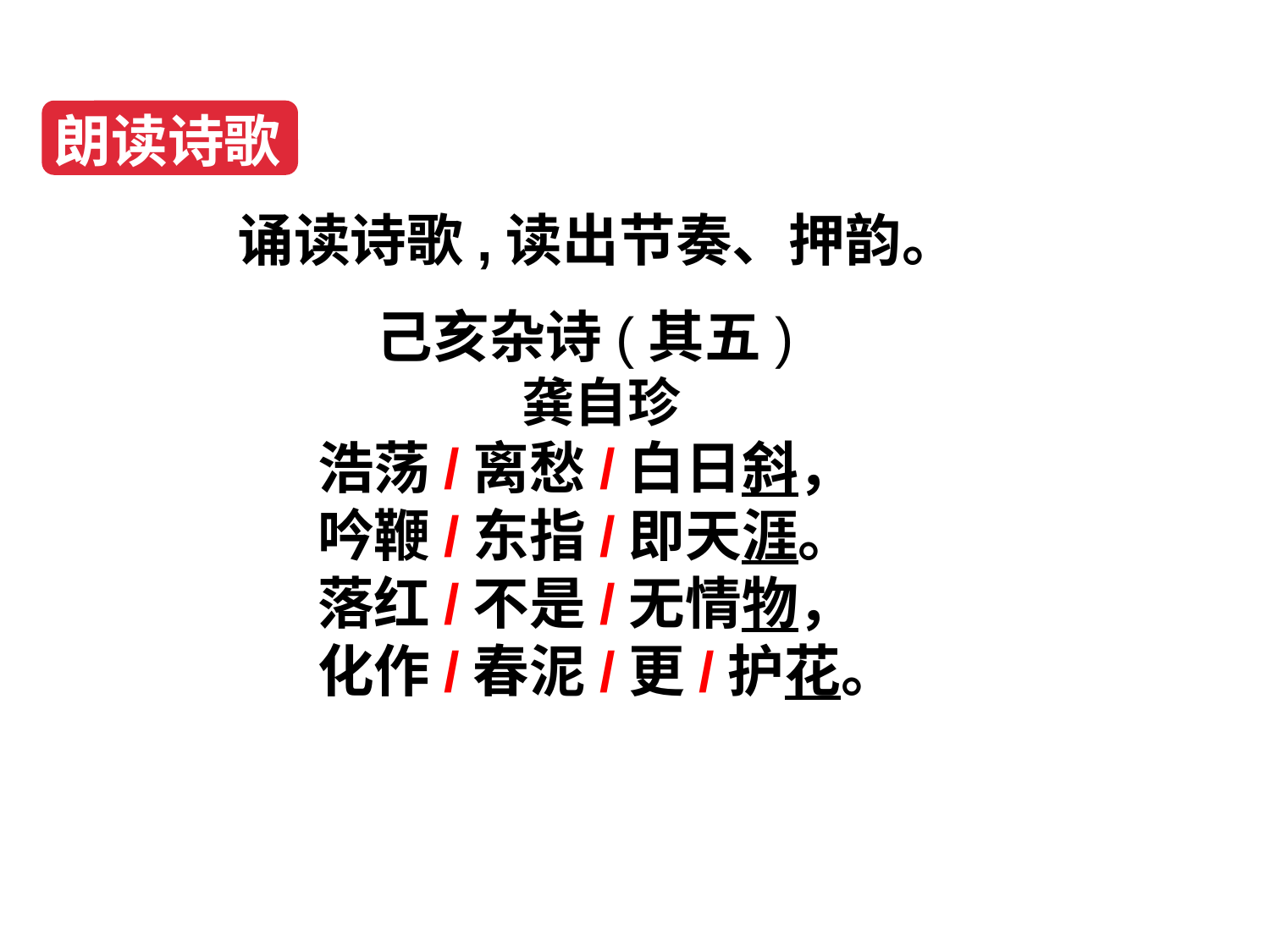

朗读诗歌
诵读诗歌,读出节奏、押韵。
己亥杂诗(其五)
龚自珍
浩荡/离愁/白日斜，
吟鞭/东指/即天涯。
落红/不是/无情物，
化作/春泥/更/护花。